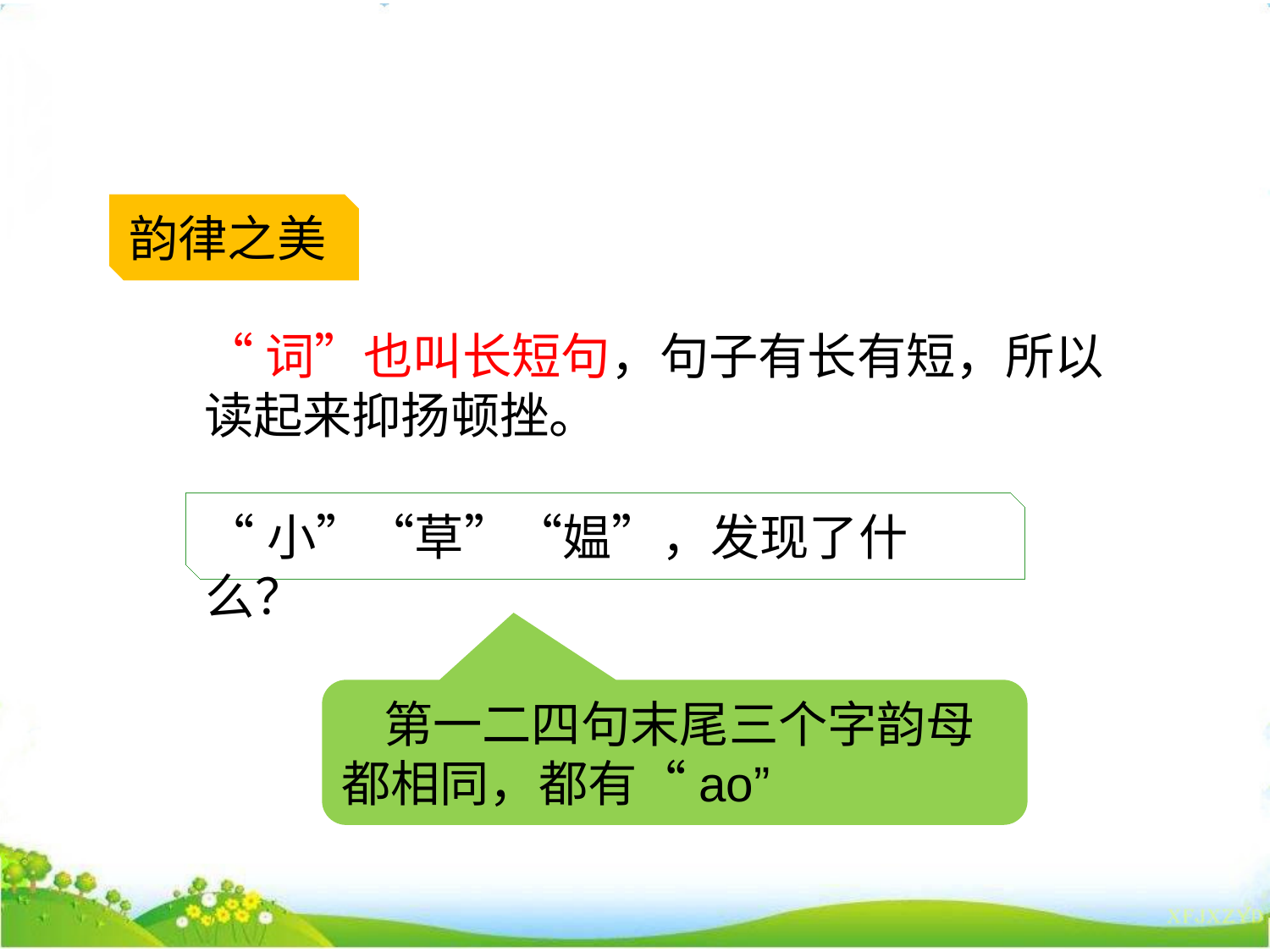

韵律之美
“词”也叫长短句，句子有长有短，所以读起来抑扬顿挫。
“小”“草”“媪”，发现了什么？
第一二四句末尾三个字韵母都相同，都有“ao”